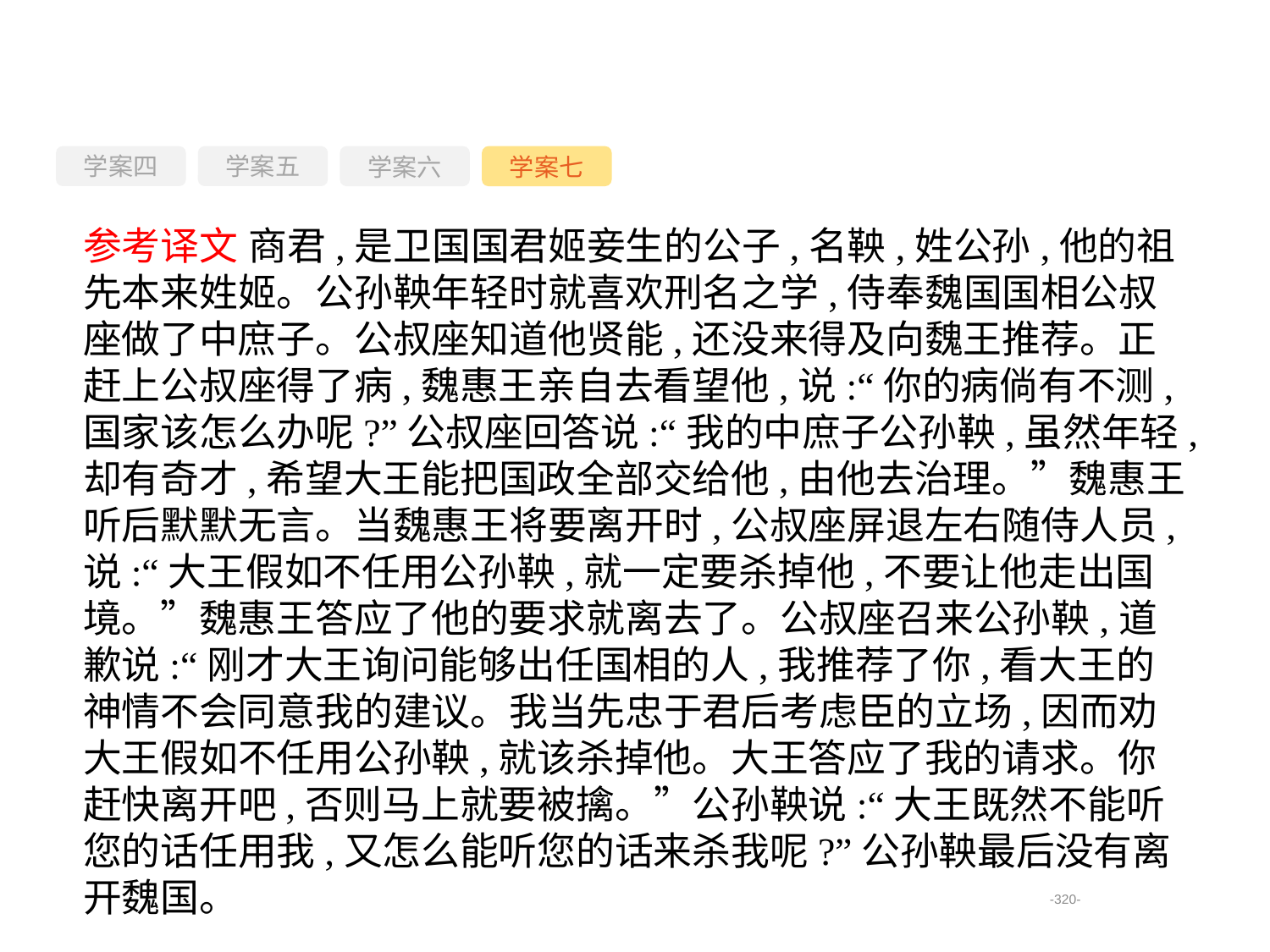

学案四
学案六
学案七
学案五
参考译文 商君,是卫国国君姬妾生的公子,名鞅,姓公孙,他的祖先本来姓姬。公孙鞅年轻时就喜欢刑名之学,侍奉魏国国相公叔座做了中庶子。公叔座知道他贤能,还没来得及向魏王推荐。正赶上公叔座得了病,魏惠王亲自去看望他,说:“你的病倘有不测,国家该怎么办呢?”公叔座回答说:“我的中庶子公孙鞅,虽然年轻,却有奇才,希望大王能把国政全部交给他,由他去治理。”魏惠王听后默默无言。当魏惠王将要离开时,公叔座屏退左右随侍人员,说:“大王假如不任用公孙鞅,就一定要杀掉他,不要让他走出国境。”魏惠王答应了他的要求就离去了。公叔座召来公孙鞅,道歉说:“刚才大王询问能够出任国相的人,我推荐了你,看大王的神情不会同意我的建议。我当先忠于君后考虑臣的立场,因而劝大王假如不任用公孙鞅,就该杀掉他。大王答应了我的请求。你赶快离开吧,否则马上就要被擒。”公孙鞅说:“大王既然不能听您的话任用我,又怎么能听您的话来杀我呢?”公孙鞅最后没有离开魏国。
-320-